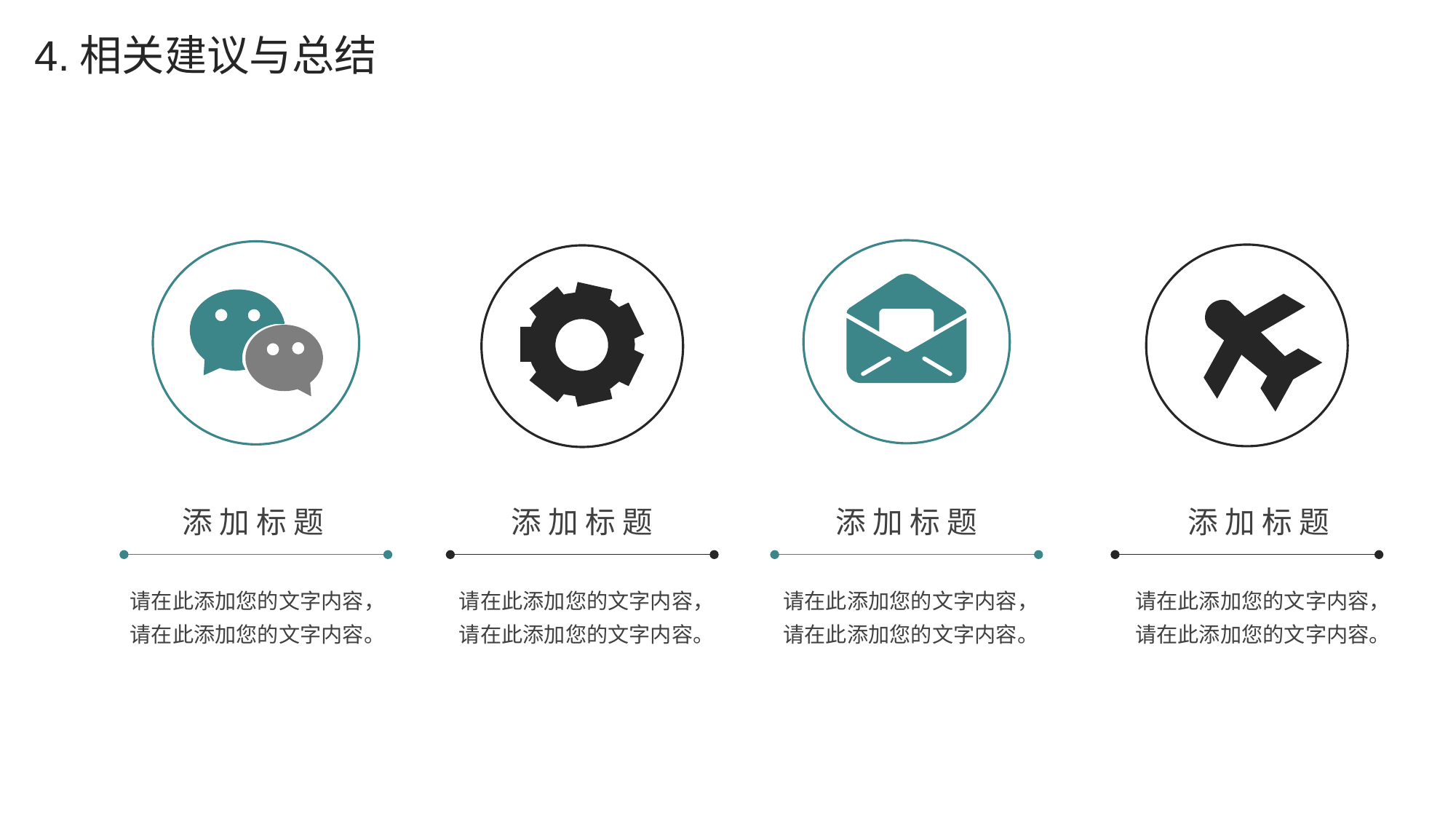

4.相关建议与总结

添 加 标 题
添 加 标 题
添 加 标 题
添 加 标 题
请在此添加您的文字内容，
请在此添加您的文字内容。
请在此添加您的文字内容，
请在此添加您的文字内容。
请在此添加您的文字内容，
请在此添加您的文字内容。
请在此添加您的文字内容，
请在此添加您的文字内容。